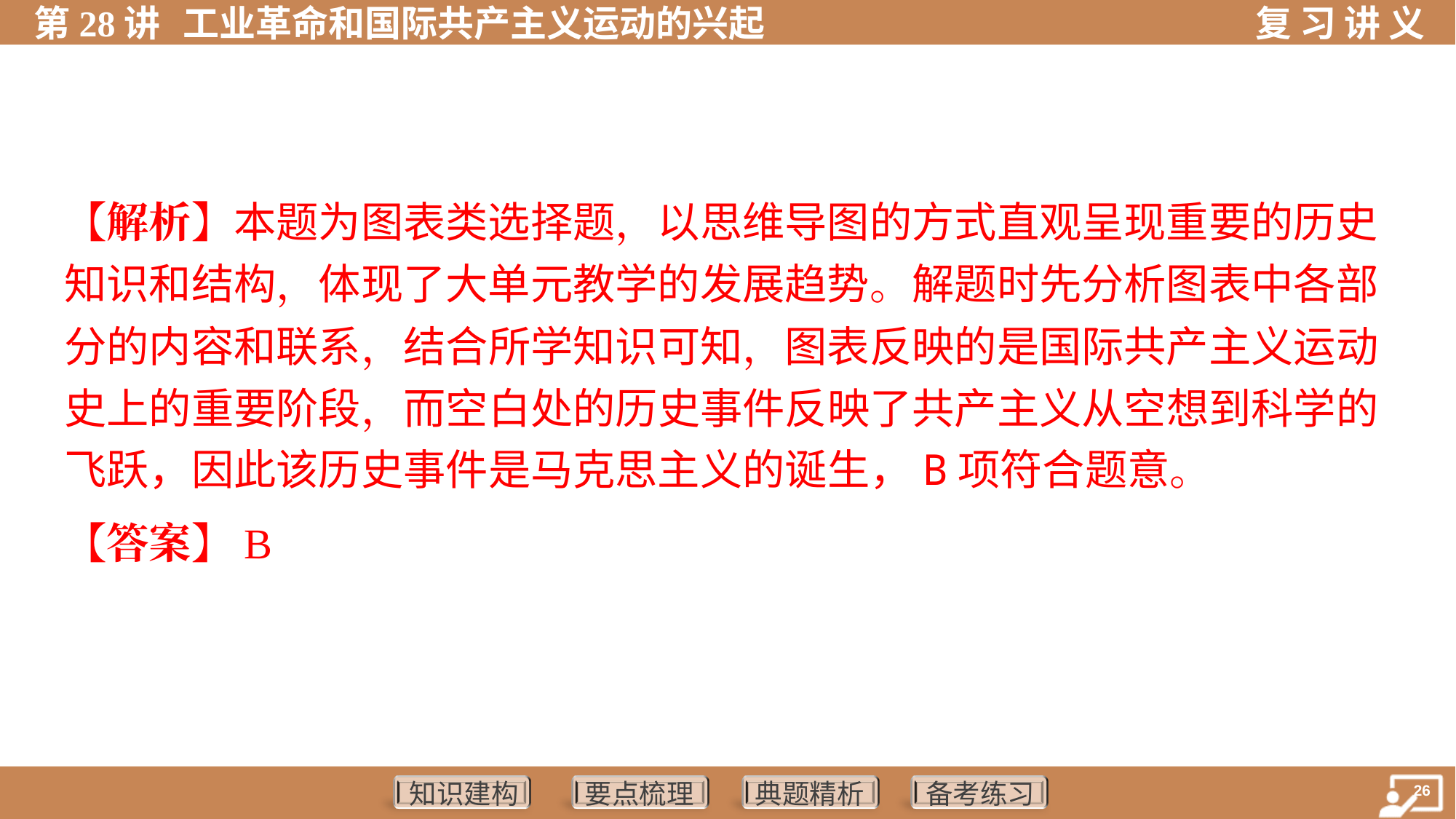

【解析】本题为图表类选择题，以思维导图的方式直观呈现重要的历史
知识和结构，体现了大单元教学的发展趋势。解题时先分析图表中各部
分的内容和联系，结合所学知识可知，图表反映的是国际共产主义运动
史上的重要阶段，而空白处的历史事件反映了共产主义从空想到科学的
飞跃，因此该历史事件是马克思主义的诞生，B项符合题意。
【答案】B